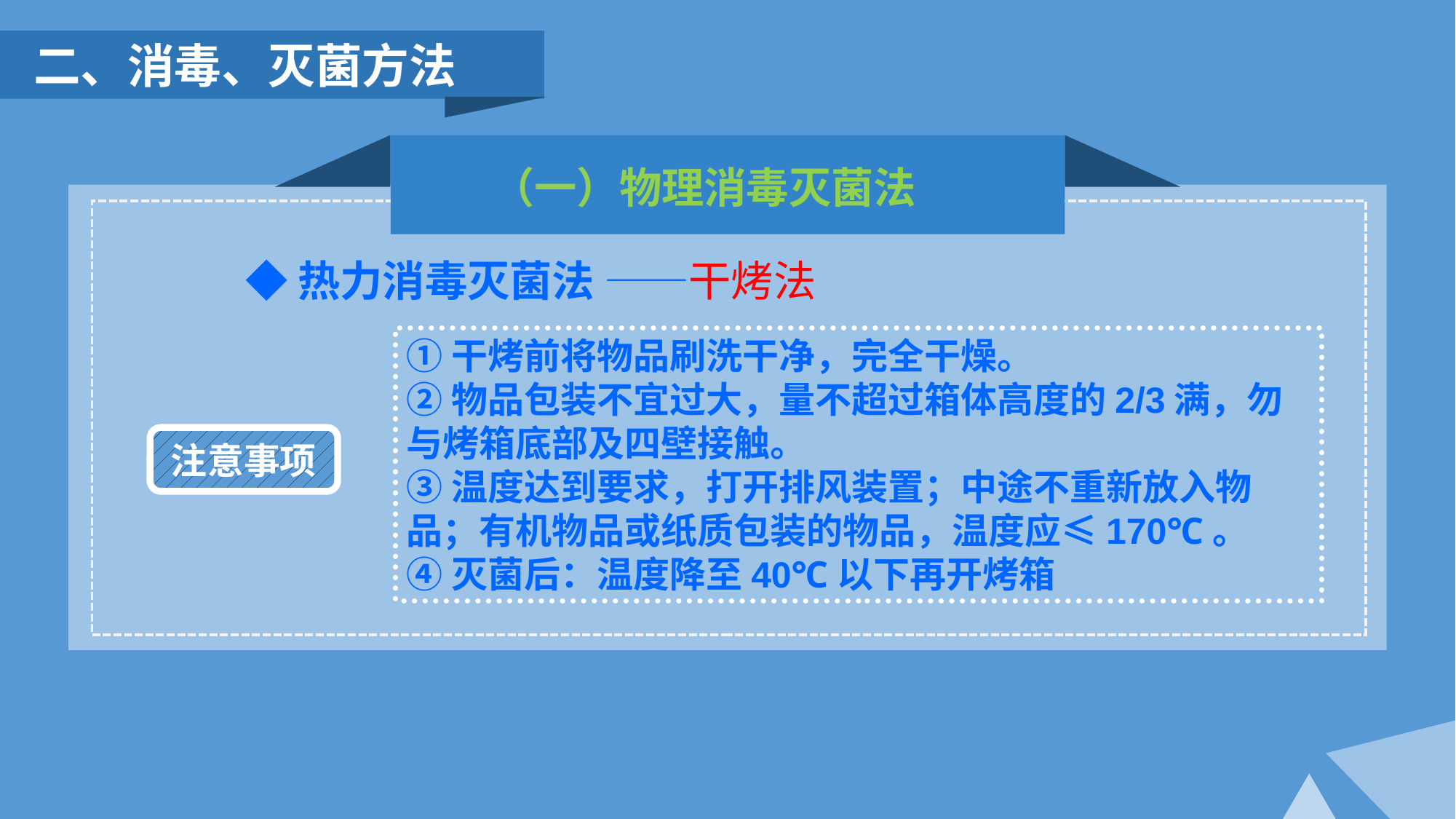

二、消毒、灭菌方法

（一）物理消毒灭菌法

◆热力消毒灭菌法 ——干烤法

①干烤前将物品刷洗干净，完全干燥。
②物品包装不宜过大，量不超过箱体高度的2/3满，勿与烤箱底部及四壁接触。
③温度达到要求，打开排风装置；中途不重新放入物品；有机物品或纸质包装的物品，温度应≤170℃。
④灭菌后：温度降至40℃以下再开烤箱
注意事项